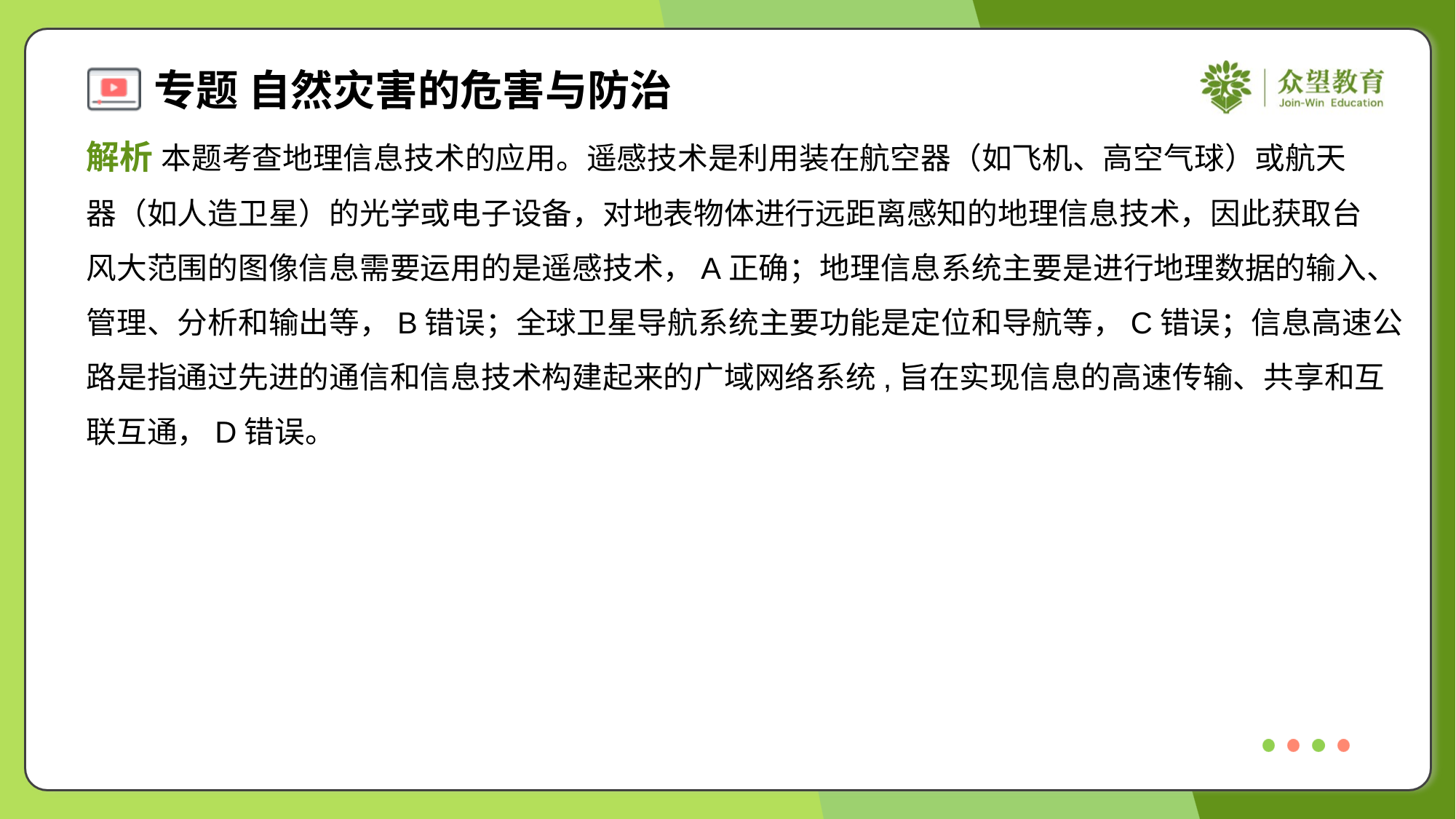

解析 本题考查地理信息技术的应用。遥感技术是利用装在航空器（如飞机、高空气球）或航天
器（如人造卫星）的光学或电子设备，对地表物体进行远距离感知的地理信息技术，因此获取台
风大范围的图像信息需要运用的是遥感技术，A正确；地理信息系统主要是进行地理数据的输入、
管理、分析和输出等，B错误；全球卫星导航系统主要功能是定位和导航等，C错误；信息高速公
路是指通过先进的通信和信息技术构建起来的广域网络系统,旨在实现信息的高速传输、共享和互
联互通，D错误。